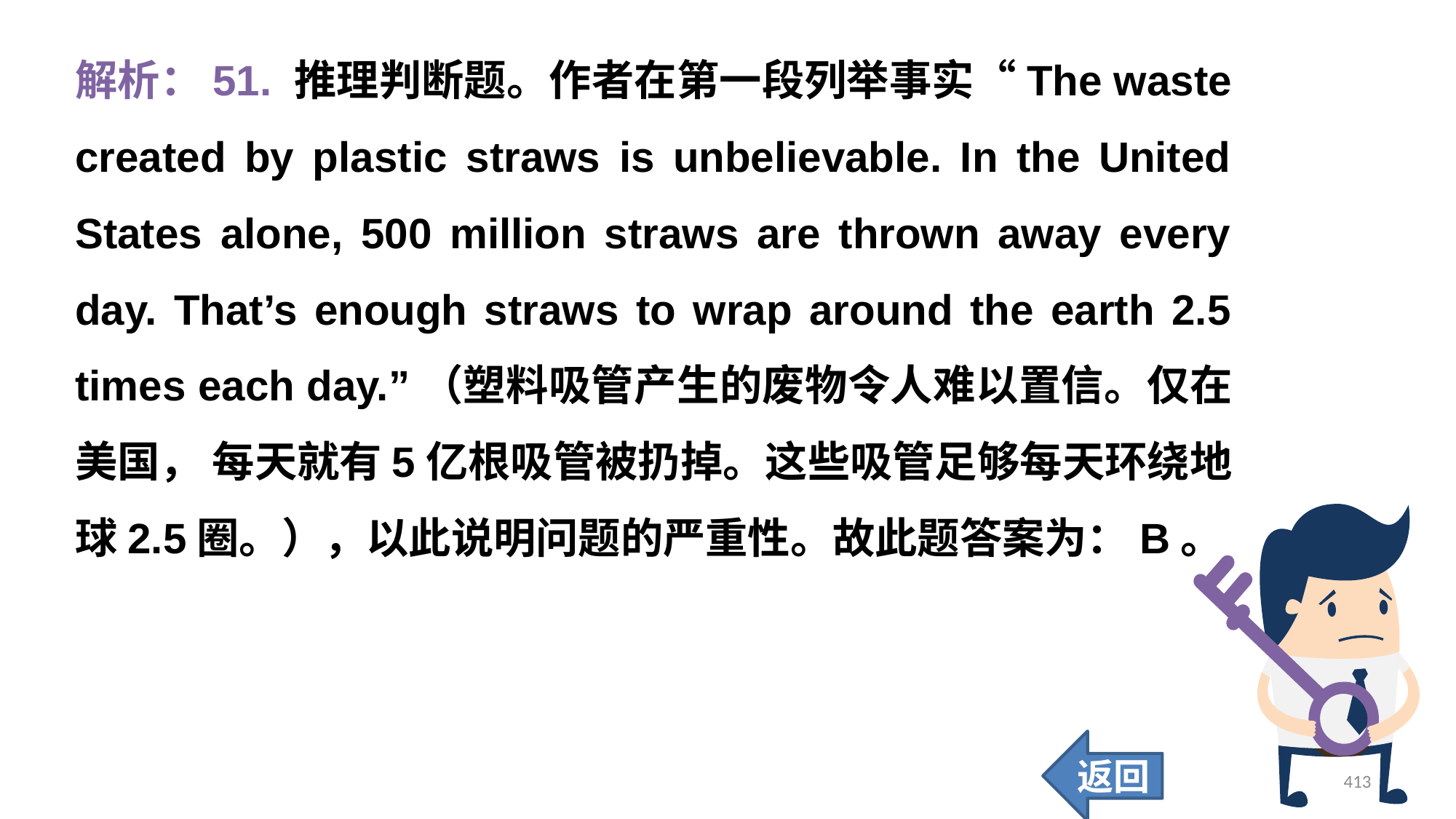

解析：51. 推理判断题。作者在第一段列举事实“The waste created by plastic straws is unbelievable. In the United States alone, 500 million straws are thrown away every day. That’s enough straws to wrap around the earth 2.5 times each day.”（塑料吸管产生的废物令人难以置信。仅在美国， 每天就有5亿根吸管被扔掉。这些吸管足够每天环绕地球2.5圈。），以此说明问题的严重性。故此题答案为：B。

返回
413